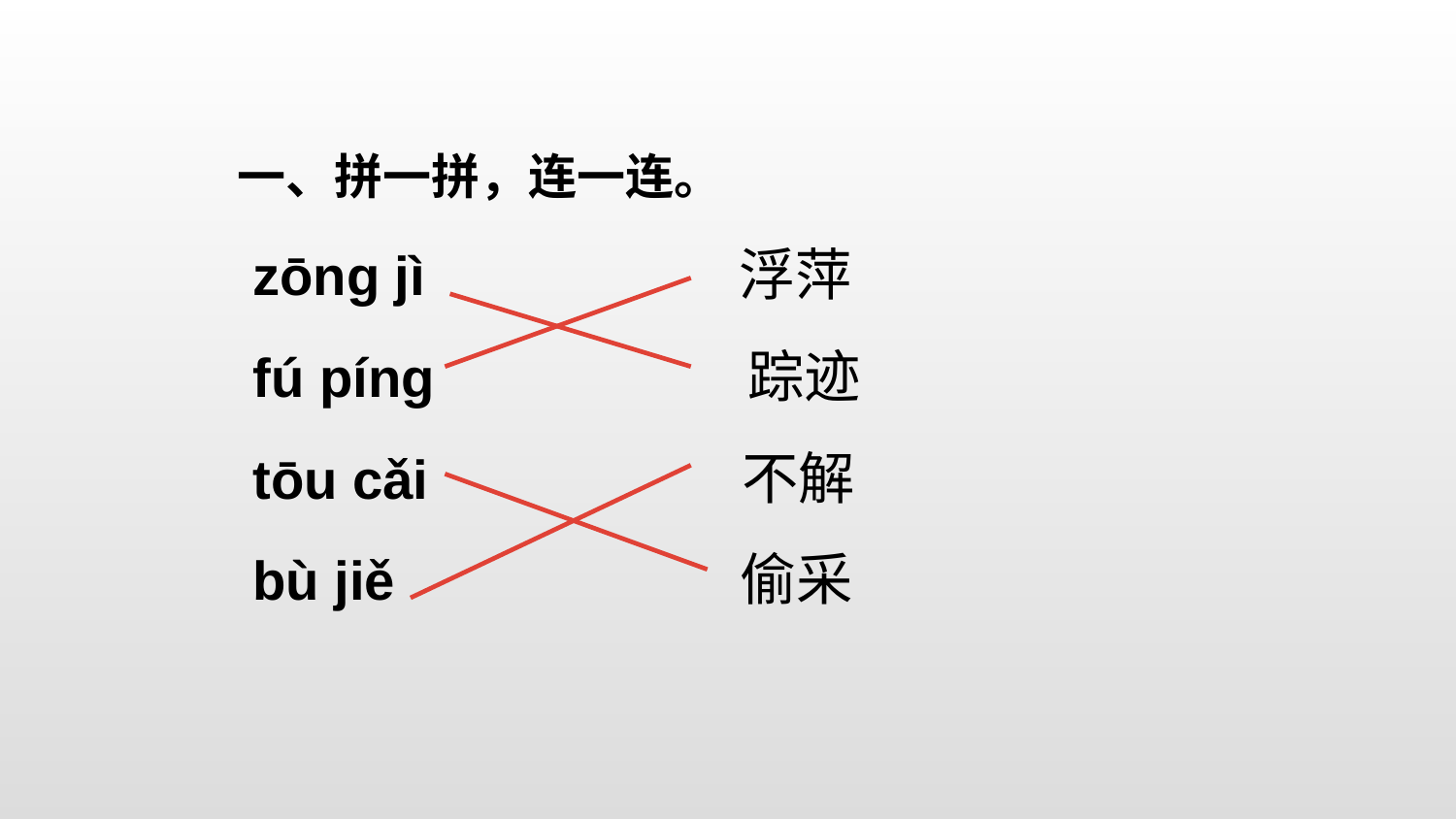

一、拼一拼，连一连。
 zōng jì                   浮萍
 fú píng                   踪迹
 tōu cǎi                   不解
 bù jiě                     偷采